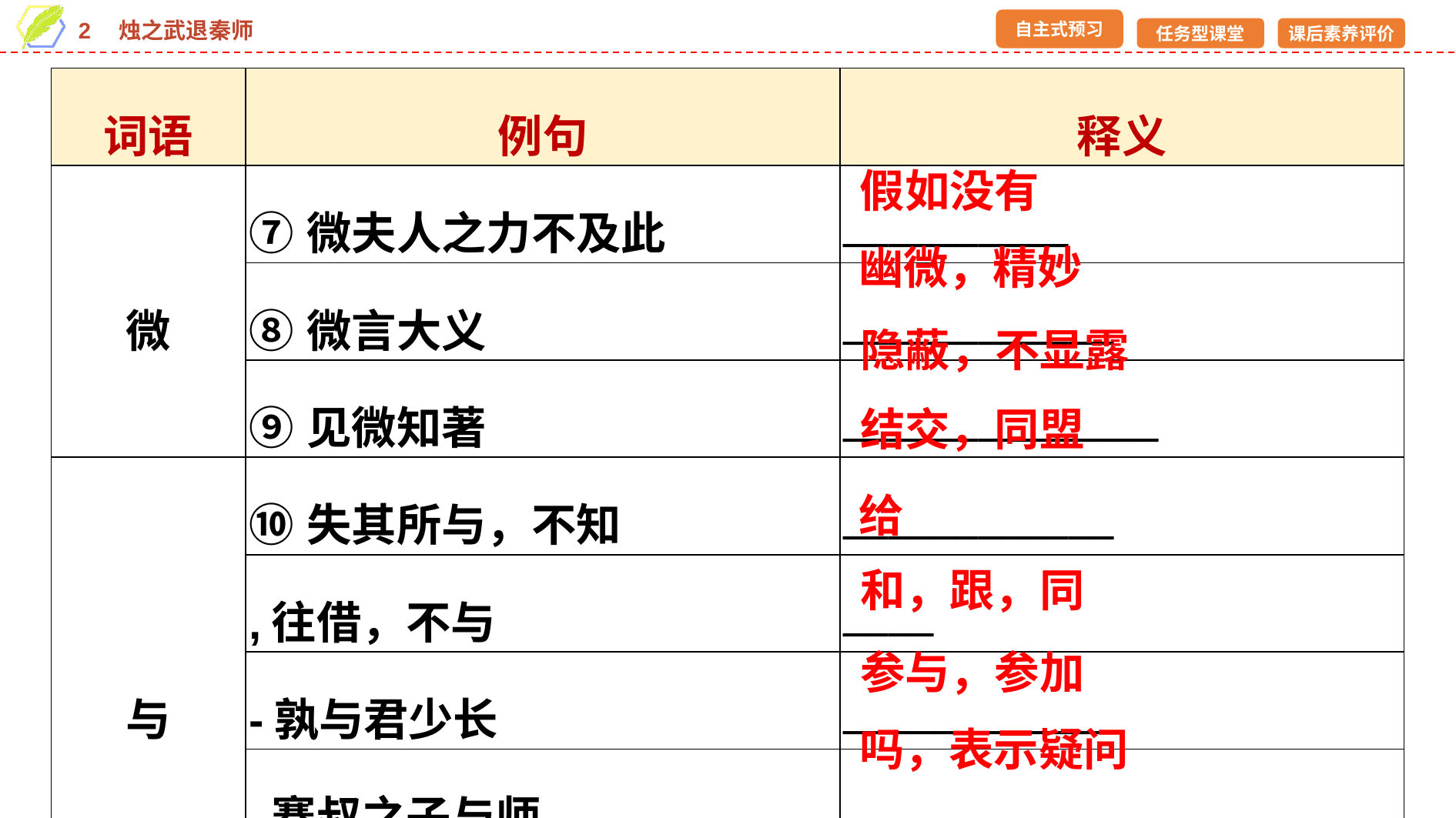

| 词语 | 例句 | 释义 |
| --- | --- | --- |
| 微 | ⑦微夫人之力不及此 | \_\_\_\_\_\_\_\_\_\_ |
|  | ⑧微言大义 | \_\_\_\_\_\_\_\_\_\_\_\_ |
|  | ⑨见微知著 | \_\_\_\_\_\_\_\_\_\_\_\_\_\_ |
| 与 | ⑩失其所与，不知 | \_\_\_\_\_\_\_\_\_\_\_\_ |
|  | ,往借，不与 | \_\_\_\_ |
|  | -孰与君少长 | \_\_\_\_\_\_\_\_\_\_\_\_ |
|  | .蹇叔之子与师 | \_\_\_\_\_\_\_\_\_\_\_\_ |
|  | /可得闻与 | \_\_\_\_\_\_\_\_\_\_\_\_\_\_ |
假如没有
幽微，精妙
隐蔽，不显露
结交，同盟
给
和，跟，同
参与，参加
吗，表示疑问